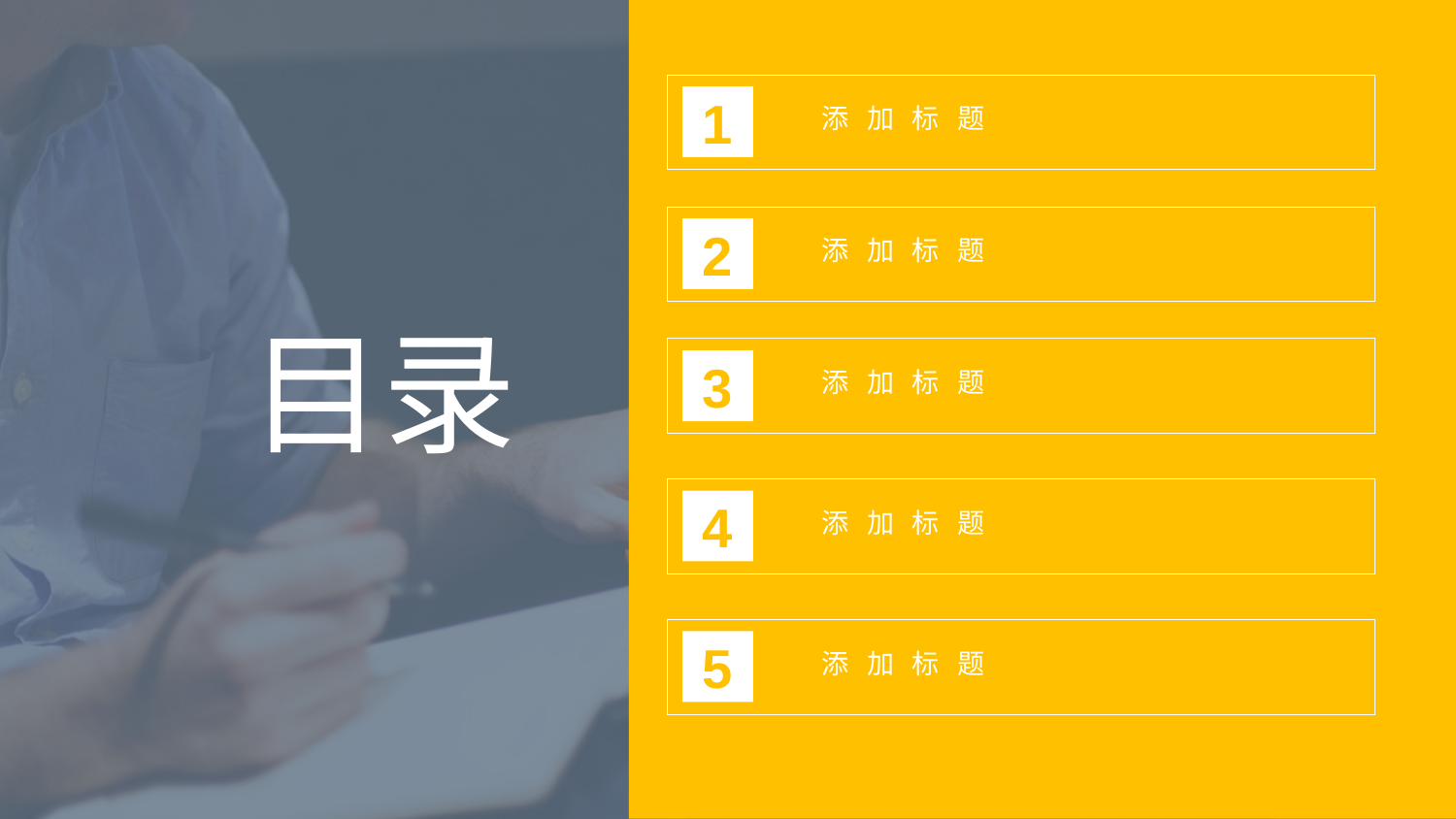

1
添加标题

2
添加标题
目录

3
添加标题

4
添加标题

5
添加标题